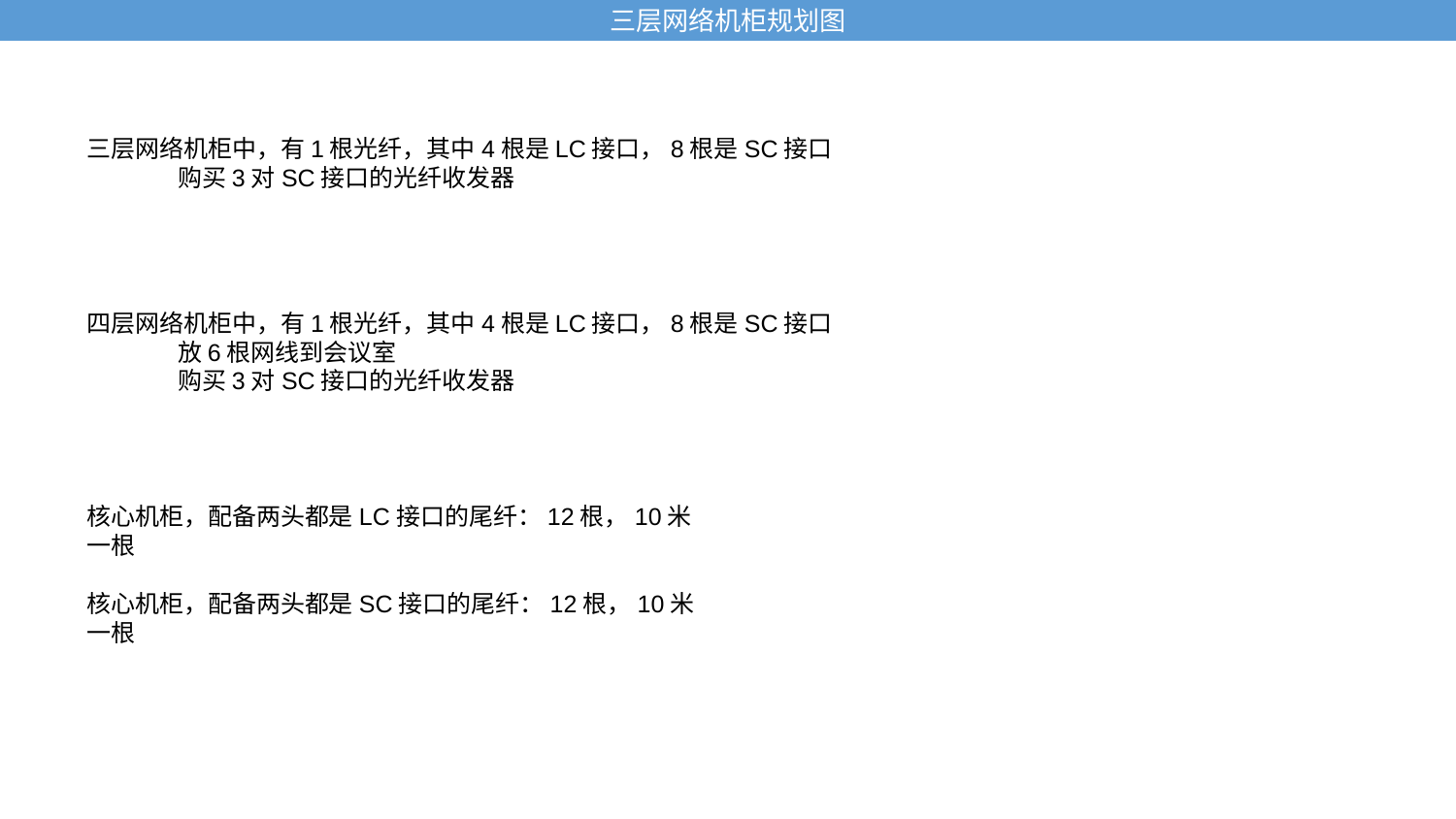

三层网络机柜规划图
三层网络机柜中，有1根光纤，其中4根是LC接口，8根是SC接口
                购买3对SC接口的光纤收发器
四层网络机柜中，有1根光纤，其中4根是LC接口，8根是SC接口
                放6根网线到会议室
                购买3对SC接口的光纤收发器
核心机柜，配备两头都是LC接口的尾纤：12根，10米一根
核心机柜，配备两头都是SC接口的尾纤：12根，10米一根